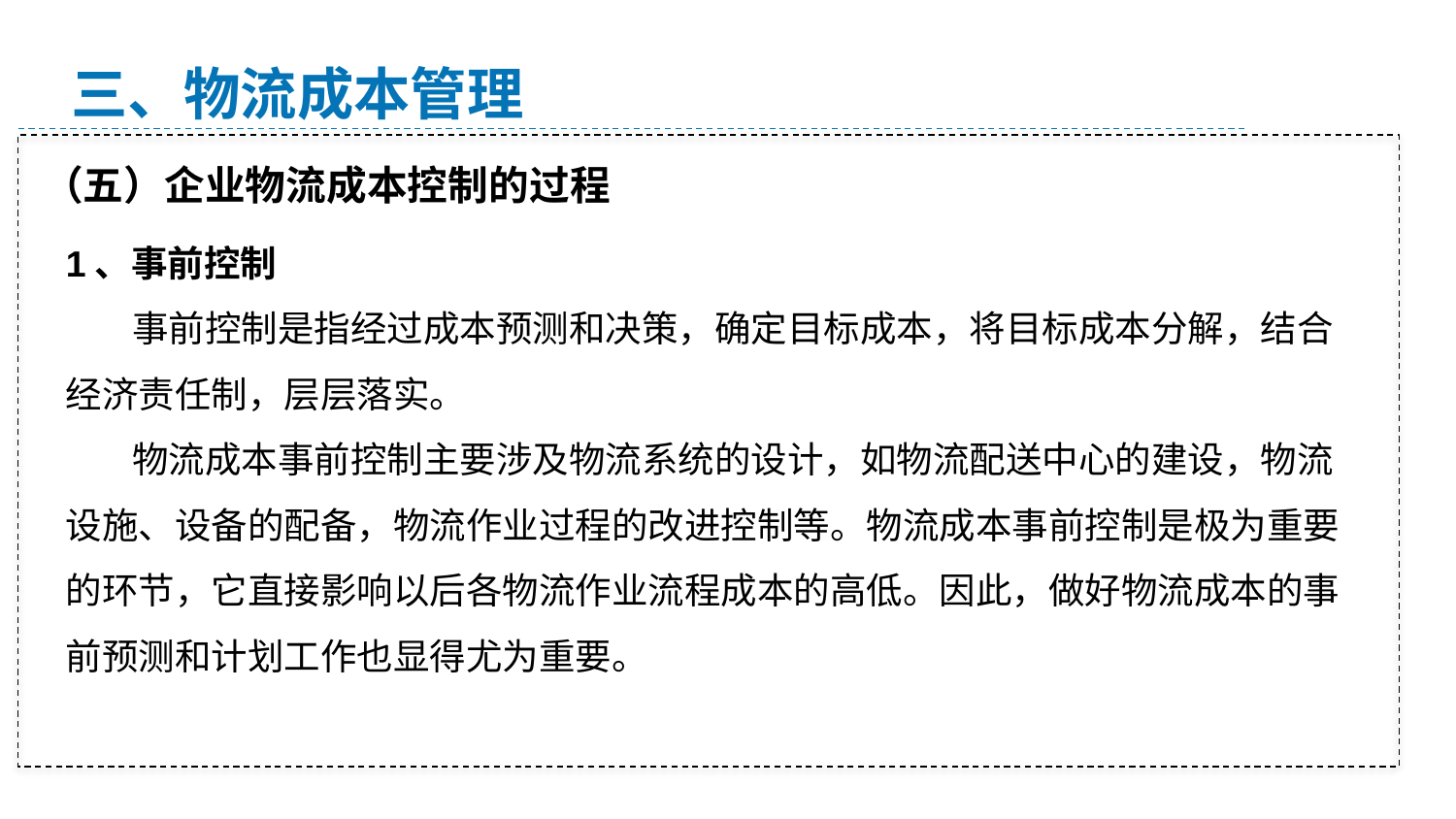

三、物流成本管理
（五）企业物流成本控制的过程

1、事前控制
       事前控制是指经过成本预测和决策，确定目标成本，将目标成本分解，结合经济责任制，层层落实。
       物流成本事前控制主要涉及物流系统的设计，如物流配送中心的建设，物流设施、设备的配备，物流作业过程的改进控制等。物流成本事前控制是极为重要的环节，它直接影响以后各物流作业流程成本的高低。因此，做好物流成本的事前预测和计划工作也显得尤为重要。